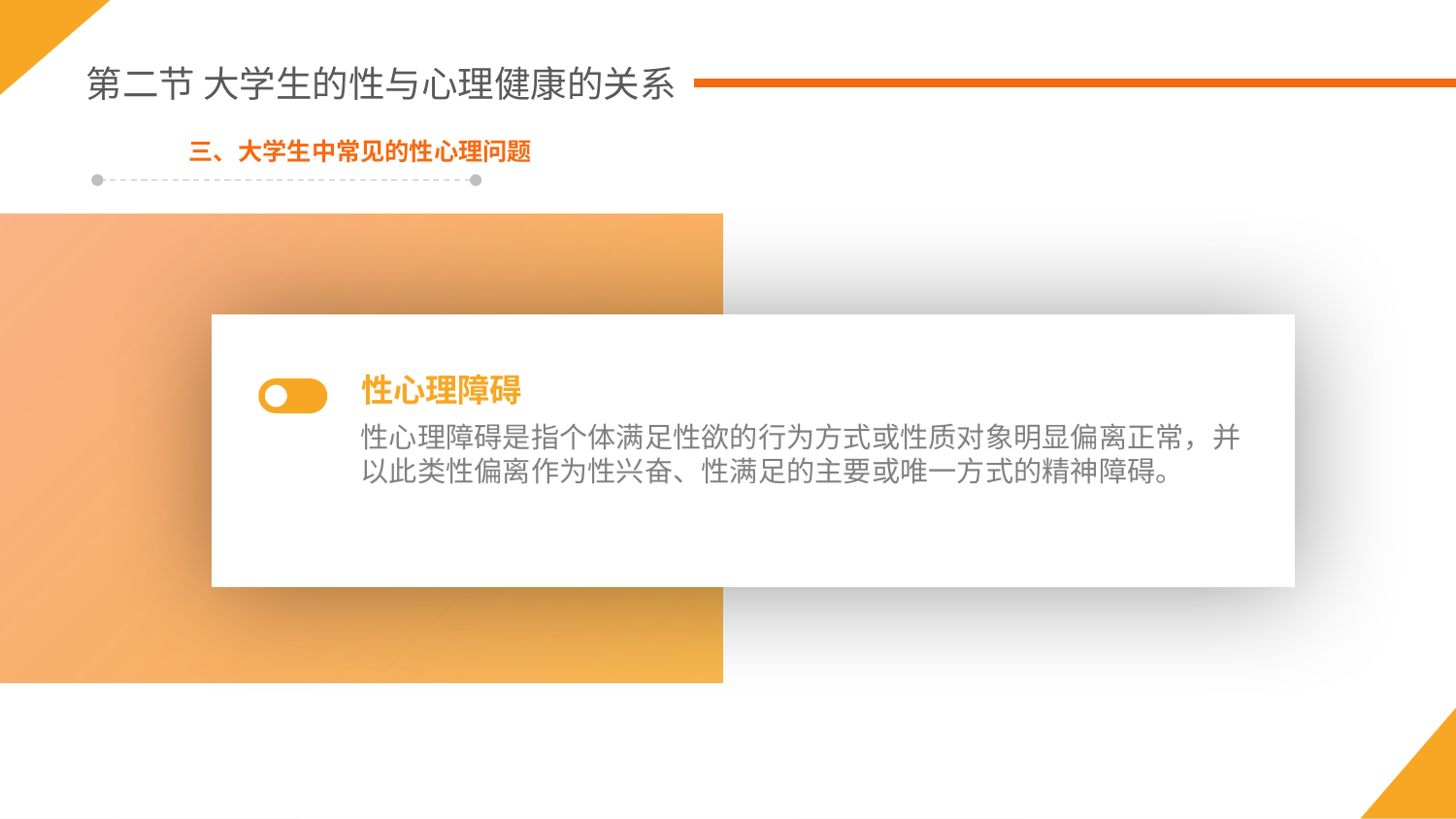

第二节 大学生的性与心理健康的关系
三、大学生中常见的性心理问题

性心理障碍
性心理障碍是指个体满足性欲的行为方式或性质对象明显偏离正常，并以此类性偏离作为性兴奋、性满足的主要或唯一方式的精神障碍。